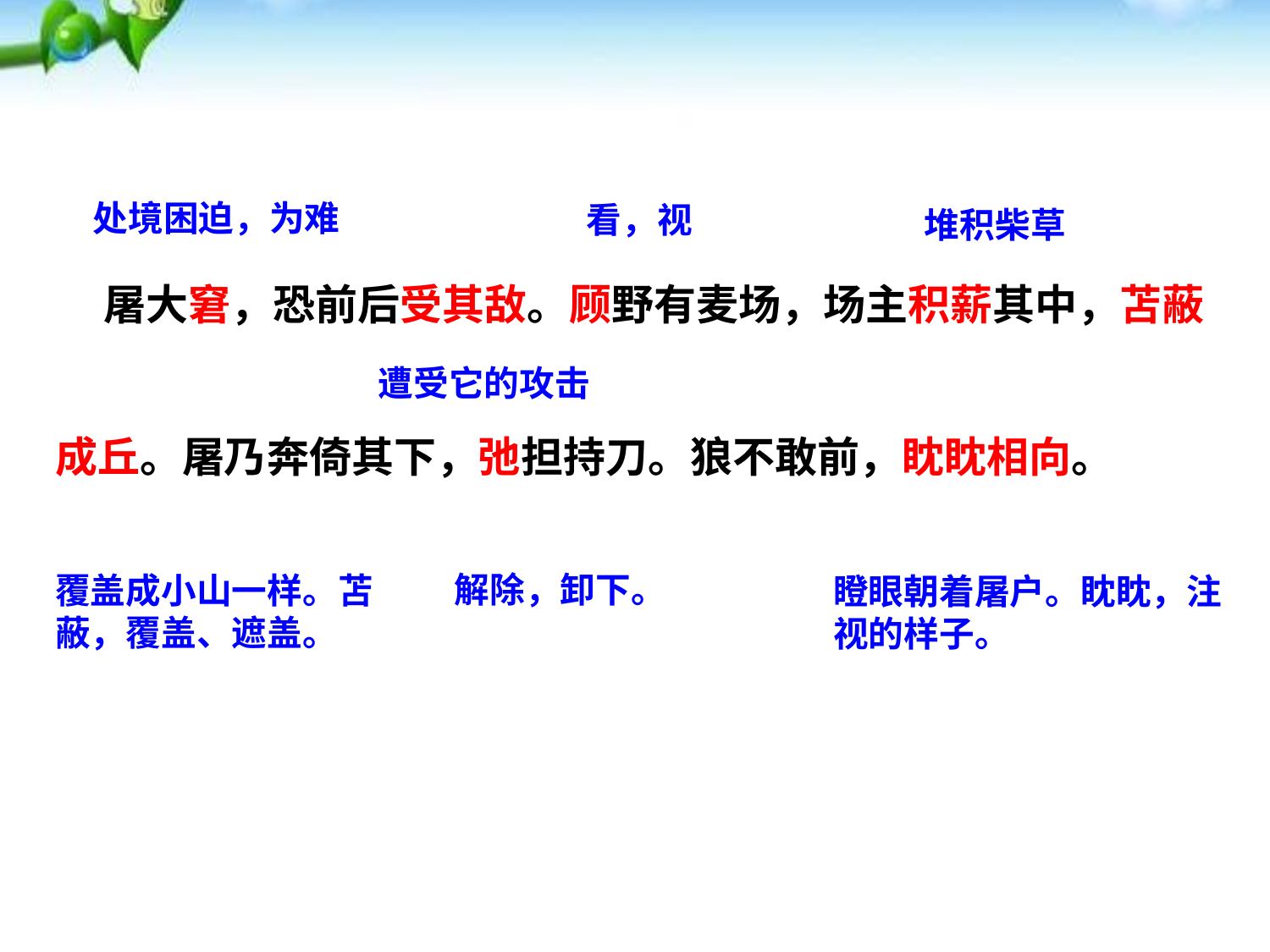

屠大窘，恐前后受其敌。顾野有麦场，场主积薪其中，苫蔽成丘。屠乃奔倚其下，弛担持刀。狼不敢前，眈眈相向。
处境困迫，为难
看，视
堆积柴草
遭受它的攻击
解除，卸下。
覆盖成小山一样。苫蔽，覆盖、遮盖。
瞪眼朝着屠户。眈眈，注视的样子。